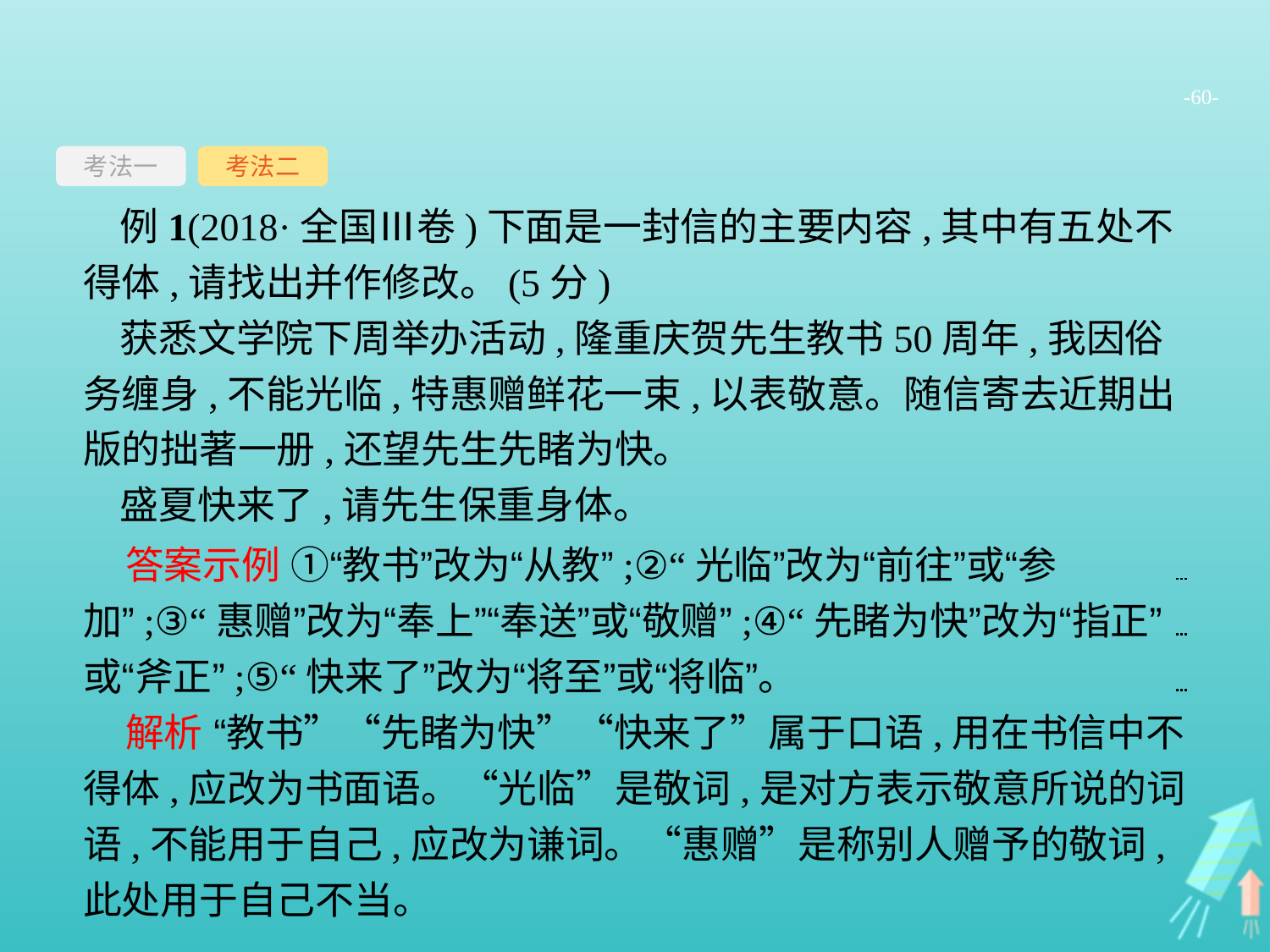

-60-
考法一
考法二
例1(2018·全国Ⅲ卷)下面是一封信的主要内容,其中有五处不得体,请找出并作修改。(5分)
获悉文学院下周举办活动,隆重庆贺先生教书50周年,我因俗务缠身,不能光临,特惠赠鲜花一束,以表敬意。随信寄去近期出版的拙著一册,还望先生先睹为快。
盛夏快来了,请先生保重身体。

答案示例 ①“教书”改为“从教”;②“光临”改为“前往”或“参加”;③“惠赠”改为“奉上”“奉送”或“敬赠”;④“先睹为快”改为“指正”或“斧正”;⑤“快来了”改为“将至”或“将临”。
解析 “教书”“先睹为快”“快来了”属于口语,用在书信中不得体,应改为书面语。“光临”是敬词,是对方表示敬意所说的词语,不能用于自己,应改为谦词。“惠赠”是称别人赠予的敬词,此处用于自己不当。